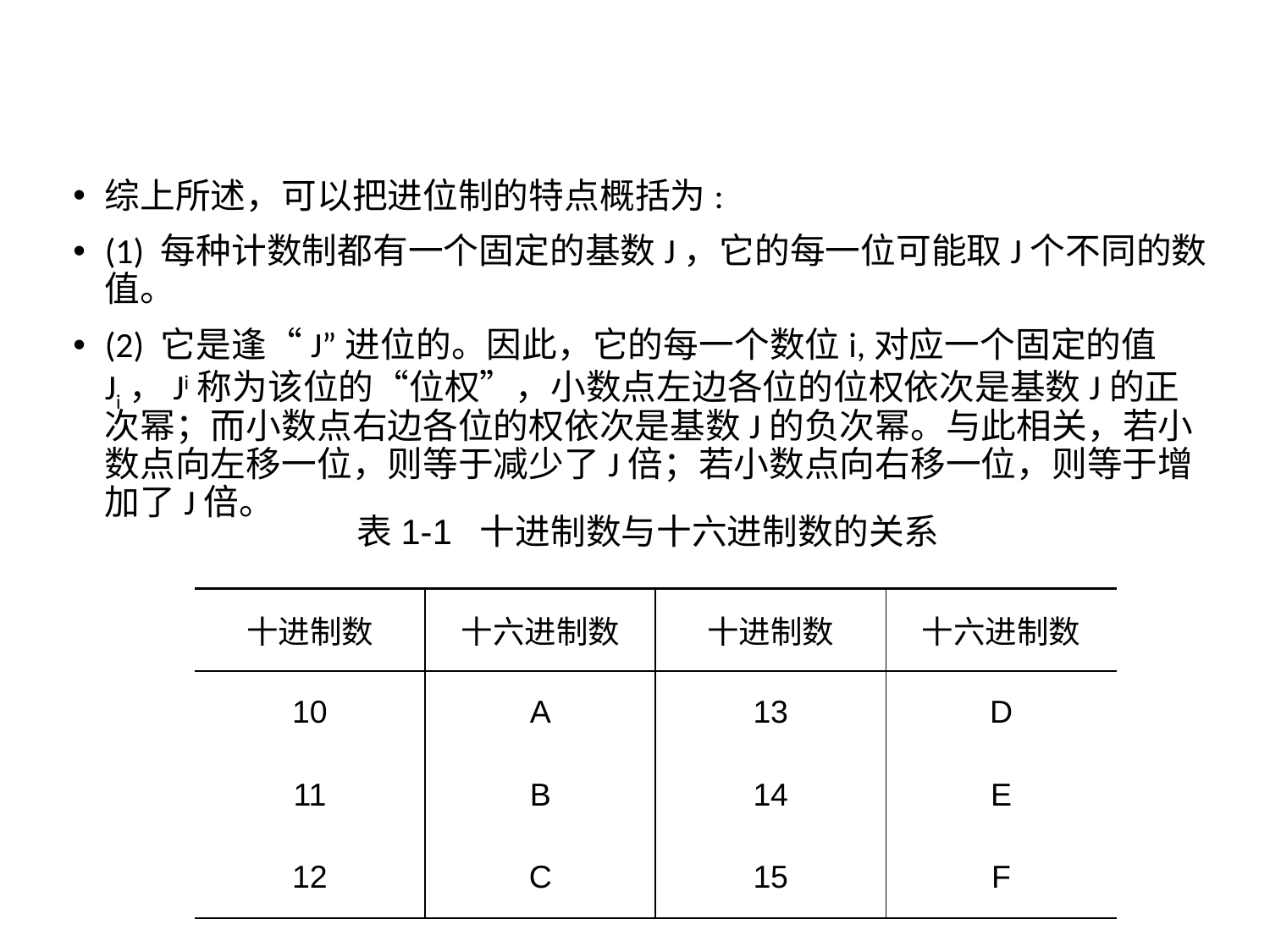

综上所述，可以把进位制的特点概括为:
(1) 每种计数制都有一个固定的基数J，它的每一位可能取J个不同的数值。
(2) 它是逢“J”进位的。因此，它的每一个数位i,对应一个固定的值Ji，Ji称为该位的“位权”，小数点左边各位的位权依次是基数J的正次幂；而小数点右边各位的权依次是基数J的负次幂。与此相关，若小数点向左移一位，则等于减少了J倍；若小数点向右移一位，则等于增加了J倍。

表1-1  十进制数与十六进制数的关系

| 十进制数 | 十六进制数 | 十进制数 | 十六进制数 |
| --- | --- | --- | --- |
| 10 | A | 13 | D |
| 11 | B | 14 | E |
| 12 | C | 15 | F |